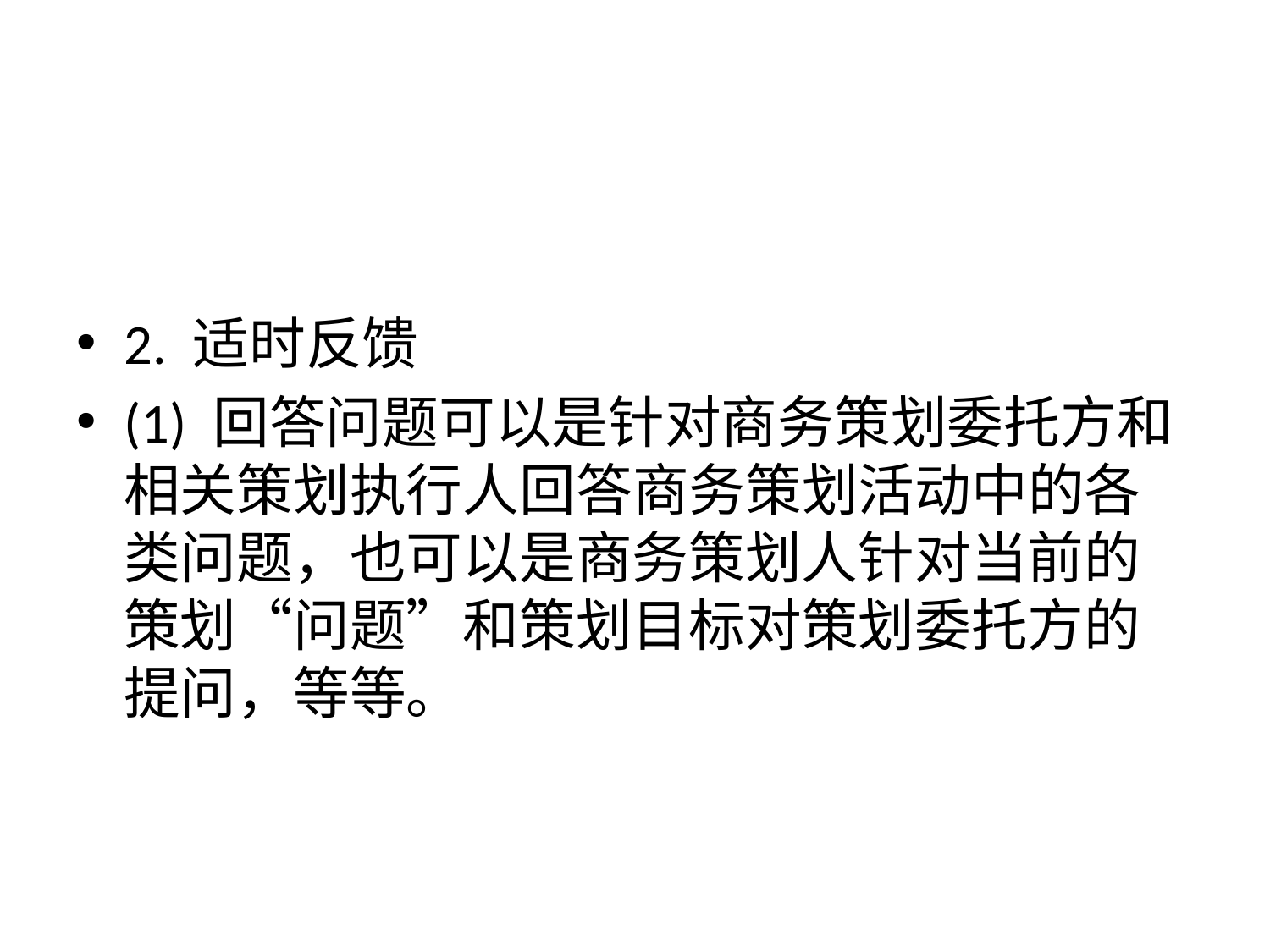

#

2. 适时反馈
(1) 回答问题可以是针对商务策划委托方和相关策划执行人回答商务策划活动中的各类问题，也可以是商务策划人针对当前的策划“问题”和策划目标对策划委托方的提问，等等。